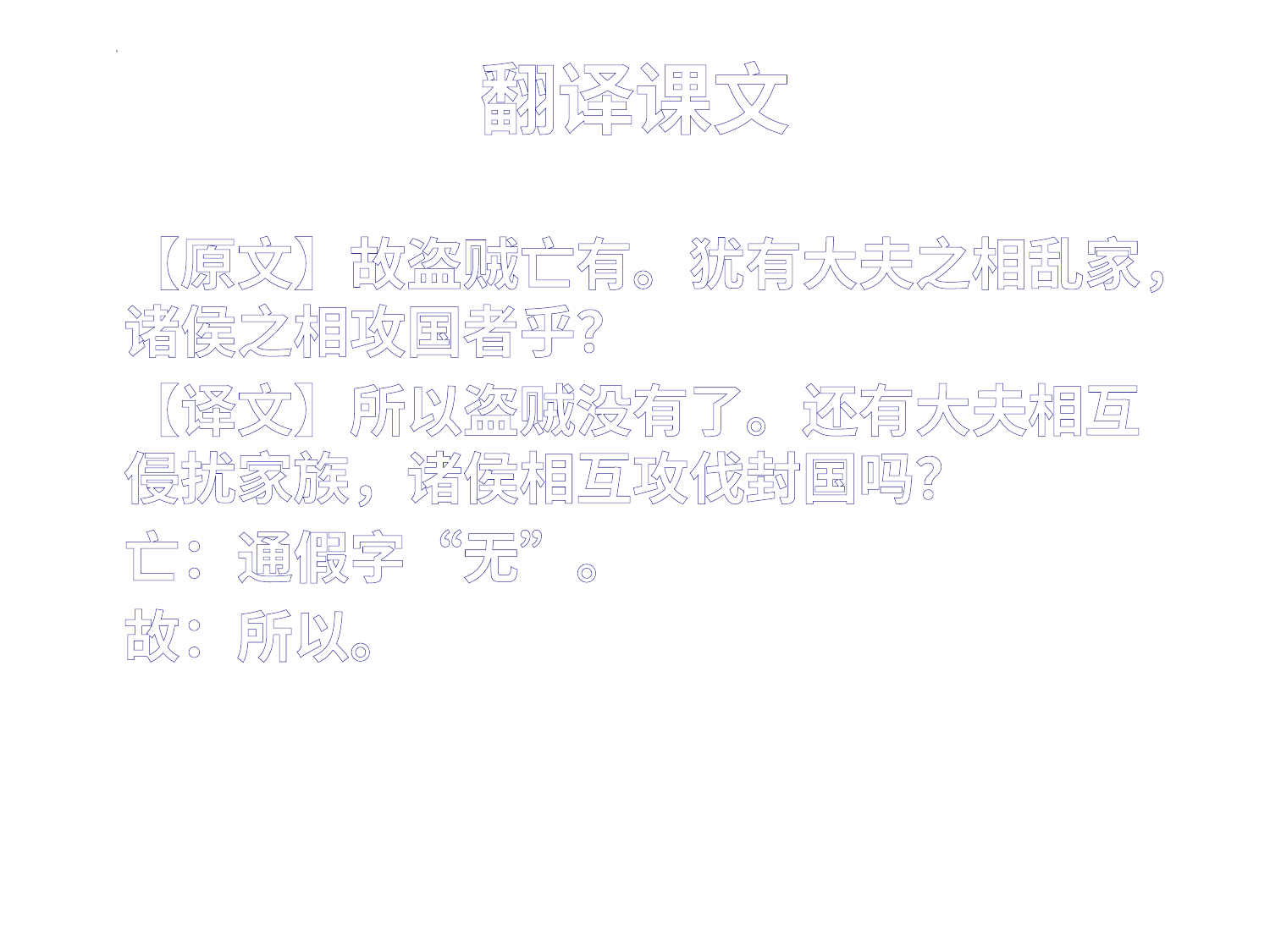

# 翻译课文
【原文】故盗贼亡有。犹有大夫之相乱家，诸侯之相攻国者乎？
【译文】所以盗贼没有了。还有大夫相互侵扰家族，诸侯相互攻伐封国吗？
亡：通假字“无”。
故：所以。